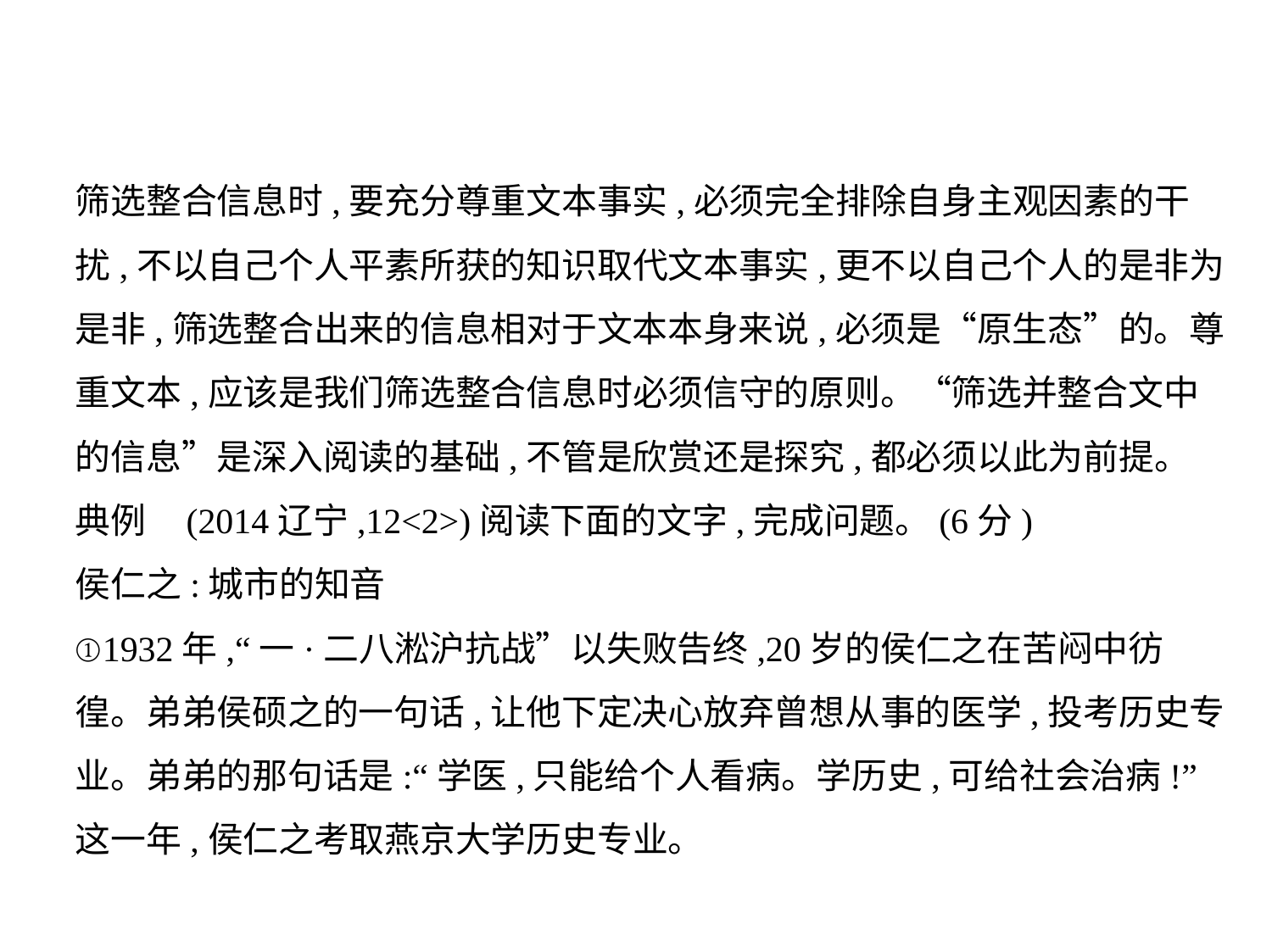

筛选整合信息时,要充分尊重文本事实,必须完全排除自身主观因素的干
扰,不以自己个人平素所获的知识取代文本事实,更不以自己个人的是非为
是非,筛选整合出来的信息相对于文本本身来说,必须是“原生态”的。尊
重文本,应该是我们筛选整合信息时必须信守的原则。“筛选并整合文中
的信息”是深入阅读的基础,不管是欣赏还是探究,都必须以此为前提。
典例    (2014辽宁,12<2>)阅读下面的文字,完成问题。(6分)
侯仁之:城市的知音
①1932年,“一·二八淞沪抗战”以失败告终,20岁的侯仁之在苦闷中彷
徨。弟弟侯硕之的一句话,让他下定决心放弃曾想从事的医学,投考历史专
业。弟弟的那句话是:“学医,只能给个人看病。学历史,可给社会治病!”
这一年,侯仁之考取燕京大学历史专业。